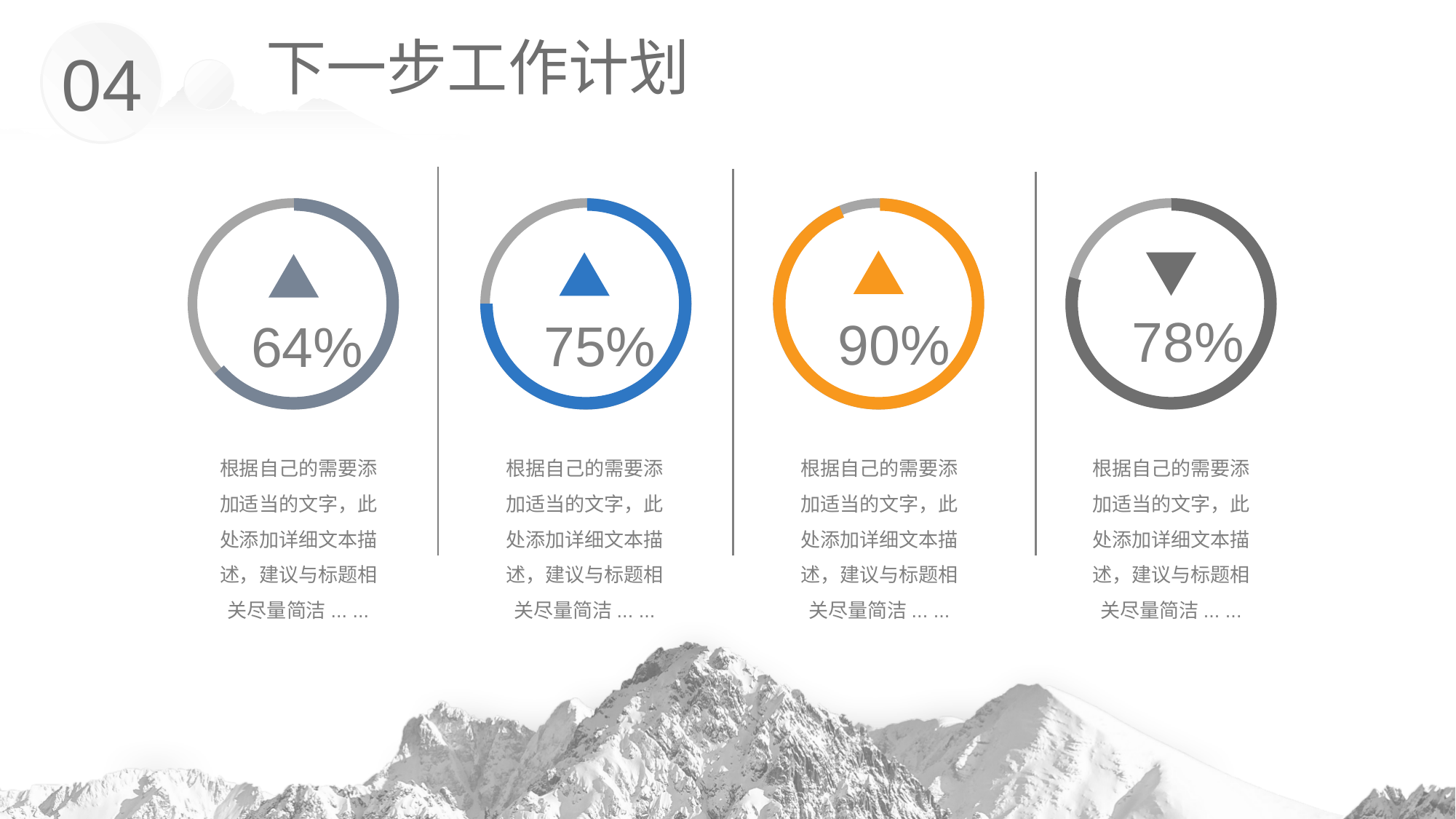

下一步工作计划
04

78%
90%
75%
64%
根据自己的需要添加适当的文字，此处添加详细文本描述，建议与标题相关尽量简洁... ...
根据自己的需要添加适当的文字，此处添加详细文本描述，建议与标题相关尽量简洁... ...
根据自己的需要添加适当的文字，此处添加详细文本描述，建议与标题相关尽量简洁... ...
根据自己的需要添加适当的文字，此处添加详细文本描述，建议与标题相关尽量简洁... ...